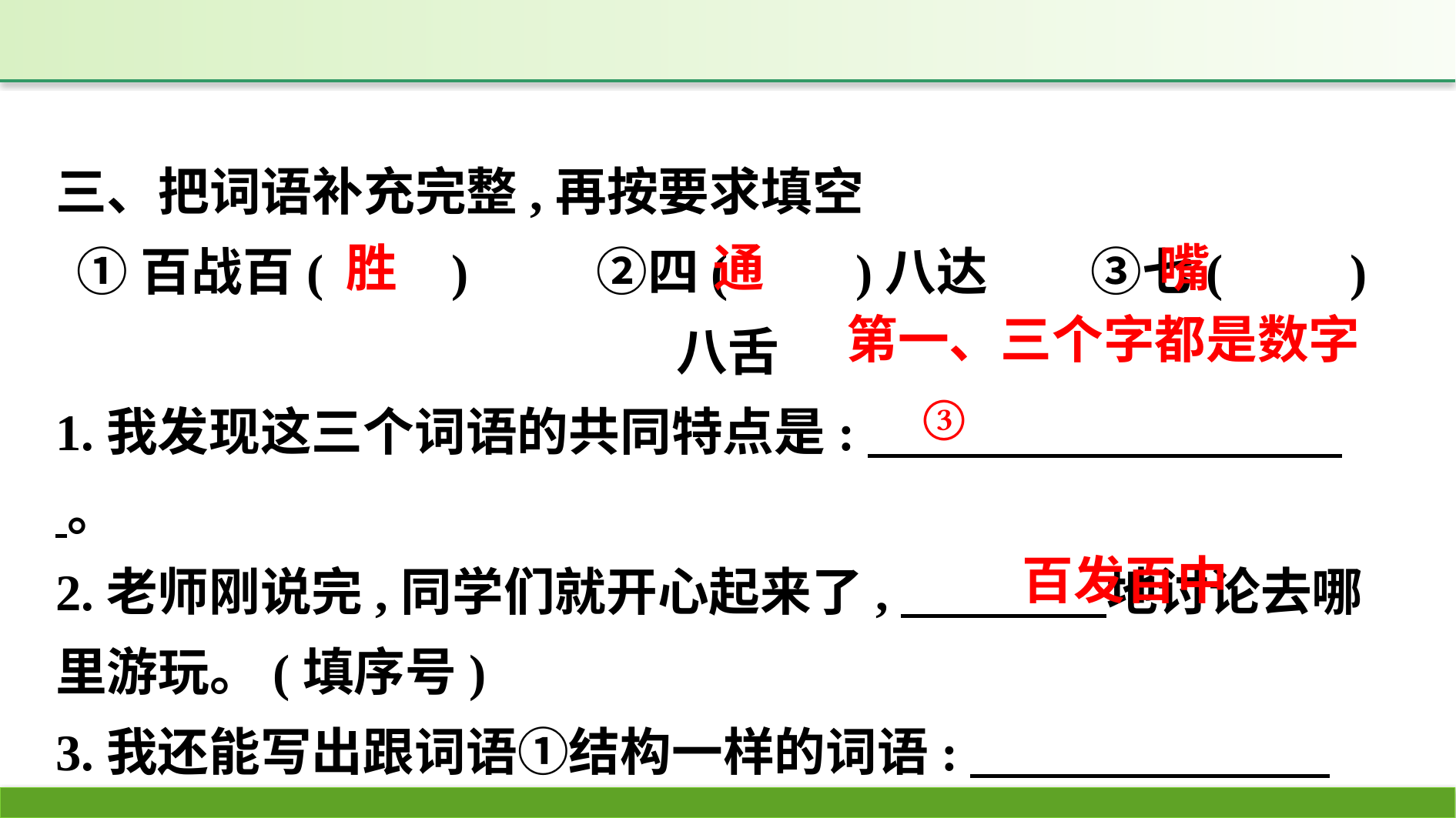

三、把词语补充完整,再按要求填空
①百战百(　　)　　 ②四(　　)八达　　③七(　　)八舌
1.我发现这三个词语的共同特点是:　                                      。
2.老师刚说完,同学们就开心起来了,　　　　地讨论去哪里游玩。(填序号)
3.我还能写出跟词语①结构一样的词语:　　　　　　　　。
嘴
通
胜
第一、三个字都是数字
③
百发百中